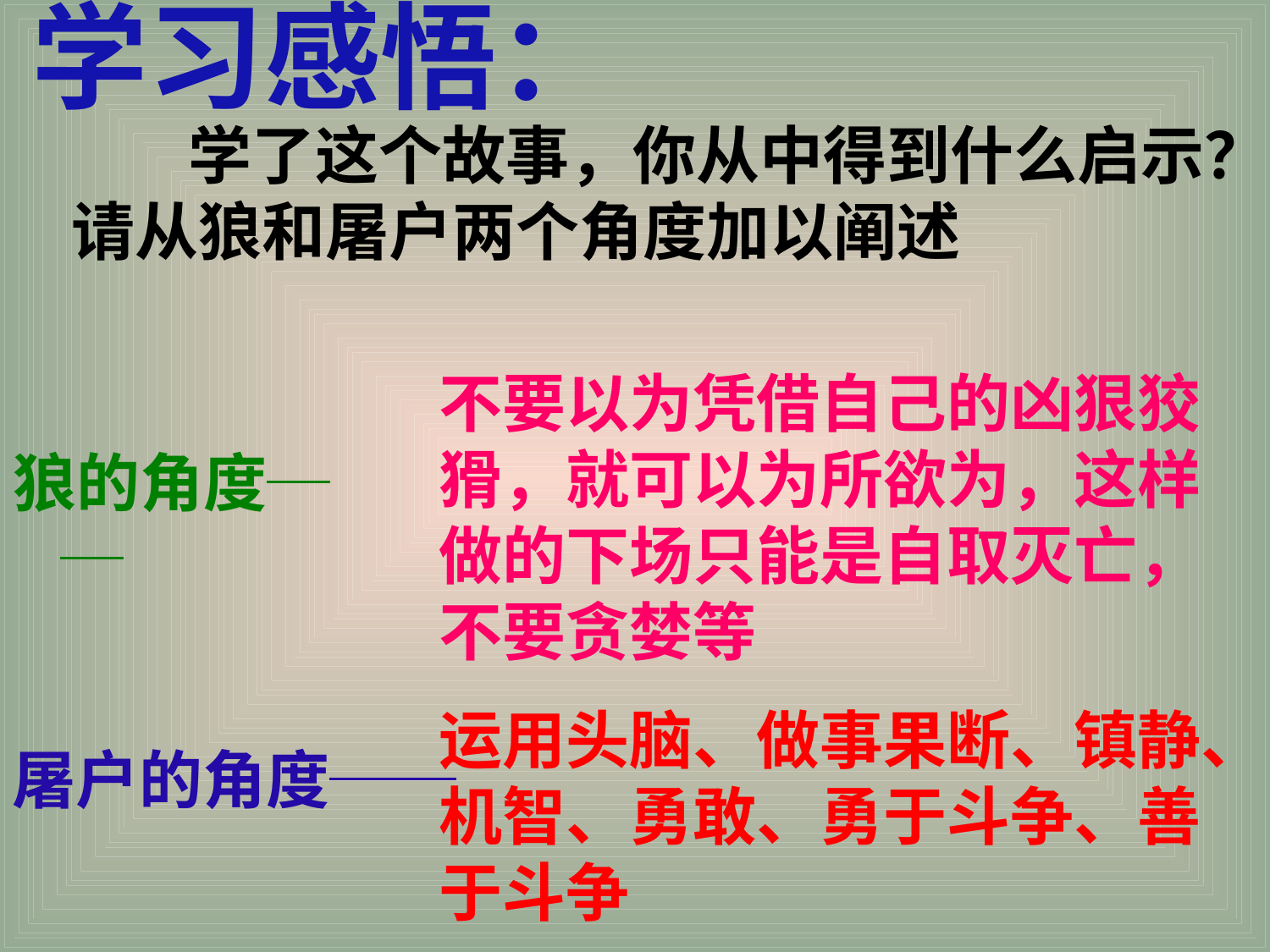

学习感悟：
       学了这个故事，你从中得到什么启示？请从狼和屠户两个角度加以阐述
不要以为凭借自己的凶狠狡猾，就可以为所欲为，这样做的下场只能是自取灭亡，不要贪婪等
狼的角度──
运用头脑、做事果断、镇静、机智、勇敢、勇于斗争、善于斗争
屠户的角度──